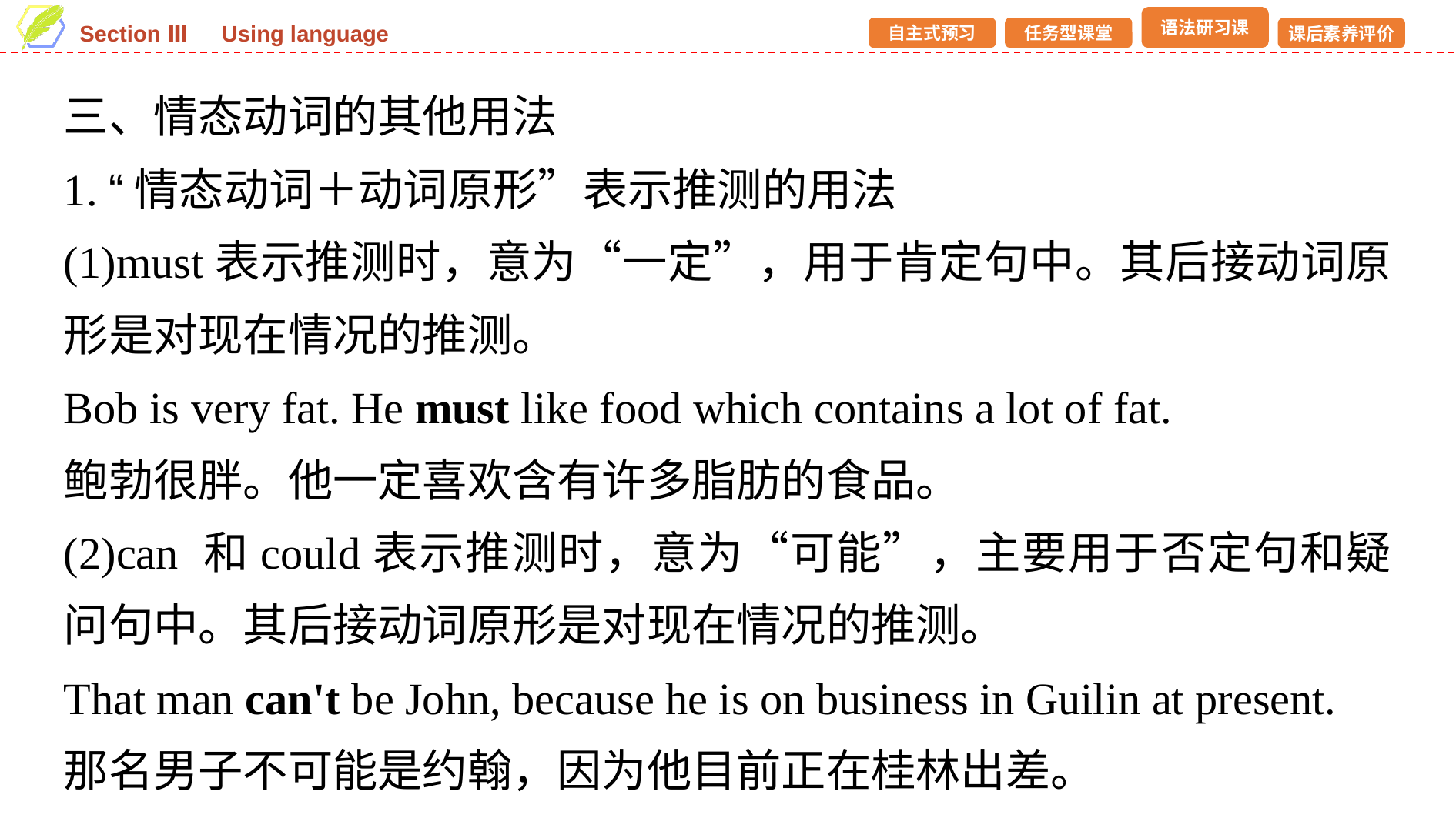

三、情态动词的其他用法
1. “情态动词＋动词原形”表示推测的用法
(1)must表示推测时，意为“一定”，用于肯定句中。其后接动词原形是对现在情况的推测。
Bob is very fat. He must like food which contains a lot of fat.
鲍勃很胖。他一定喜欢含有许多脂肪的食品。
(2)can 和could表示推测时，意为“可能”，主要用于否定句和疑问句中。其后接动词原形是对现在情况的推测。
That man can't be John, because he is on business in Guilin at present.
那名男子不可能是约翰，因为他目前正在桂林出差。